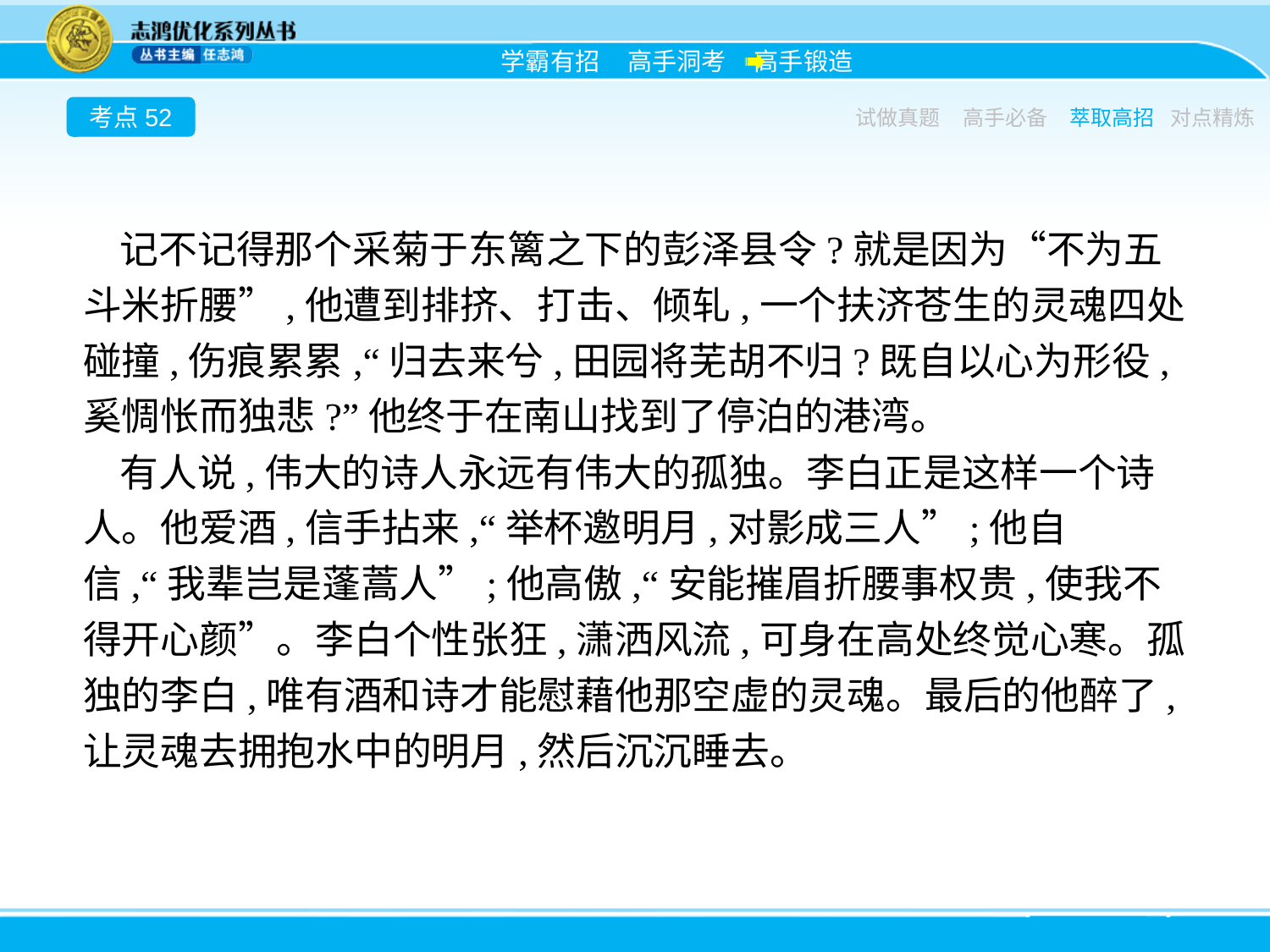

考点52
试做真题
高手必备
萃取高招
对点精炼
记不记得那个采菊于东篱之下的彭泽县令?就是因为“不为五斗米折腰”,他遭到排挤、打击、倾轧,一个扶济苍生的灵魂四处碰撞,伤痕累累,“归去来兮,田园将芜胡不归?既自以心为形役,奚惆怅而独悲?”他终于在南山找到了停泊的港湾。
有人说,伟大的诗人永远有伟大的孤独。李白正是这样一个诗人。他爱酒,信手拈来,“举杯邀明月,对影成三人”;他自信,“我辈岂是蓬蒿人”;他高傲,“安能摧眉折腰事权贵,使我不得开心颜”。李白个性张狂,潇洒风流,可身在高处终觉心寒。孤独的李白,唯有酒和诗才能慰藉他那空虚的灵魂。最后的他醉了,让灵魂去拥抱水中的明月,然后沉沉睡去。